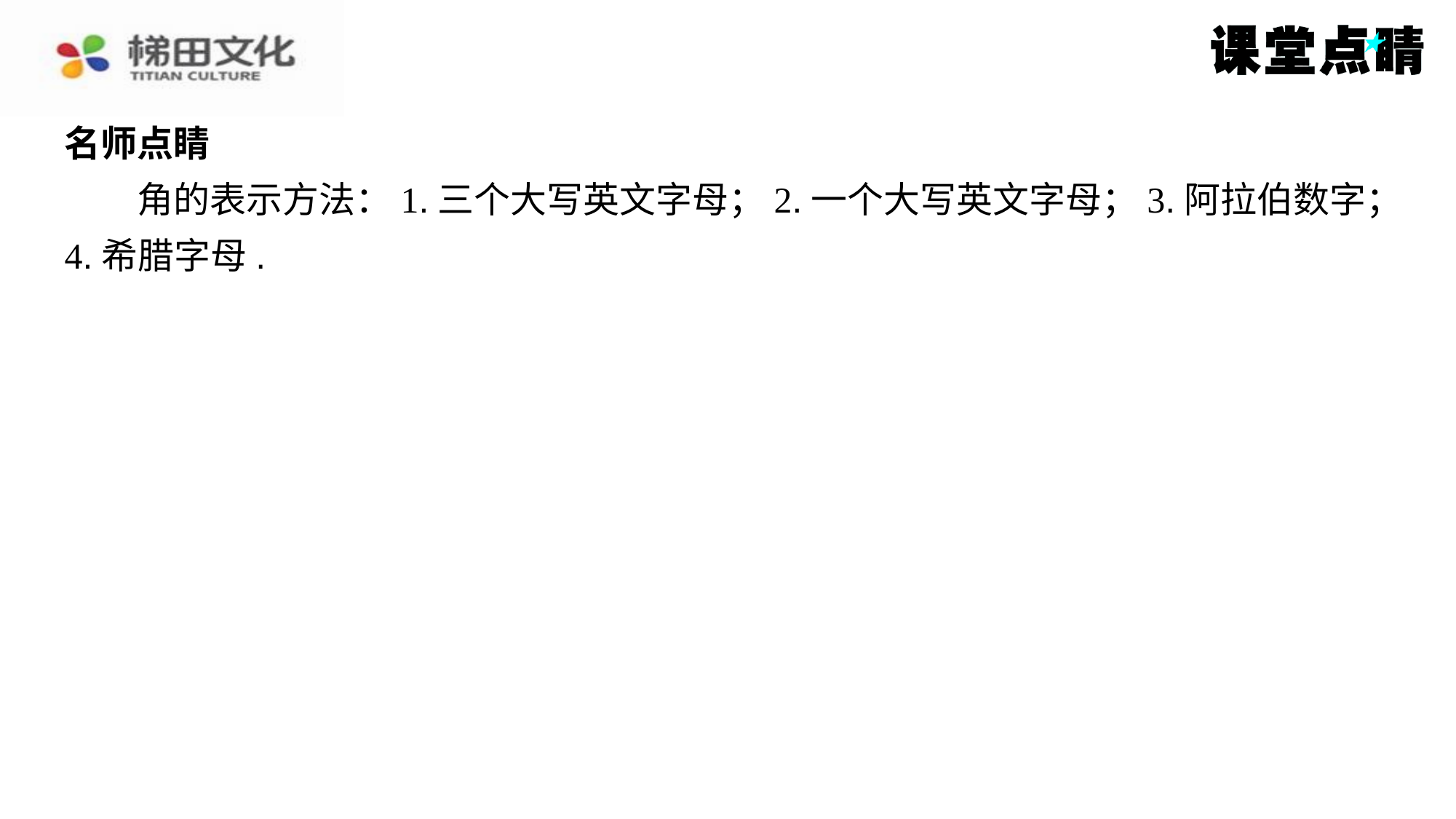

名师点睛
　　角的表示方法：1.三个大写英文字母；2.一个大写英文字母；3.阿拉伯数字；
4.希腊字母.